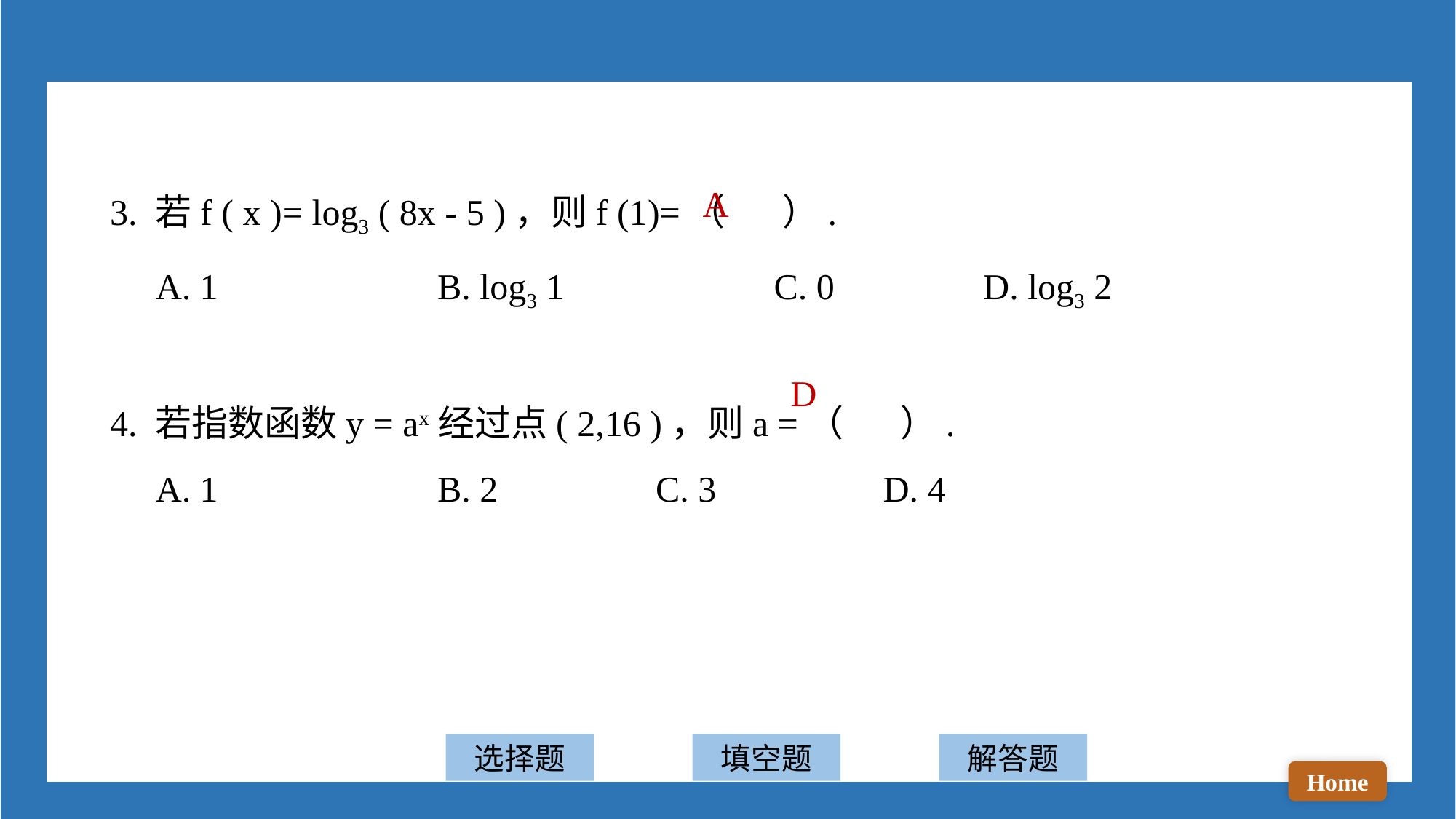

3. 若f ( x )= log3 ( 8x - 5 )，则f (1)=（       ）.
     A. 1 		B. log3 1		 C. 0 		D. log3 2

4. 若指数函数y = ax经过点( 2,16 )，则a =（       ）.
     A. 1 		B. 2 		C. 3		 D. 4
A
D